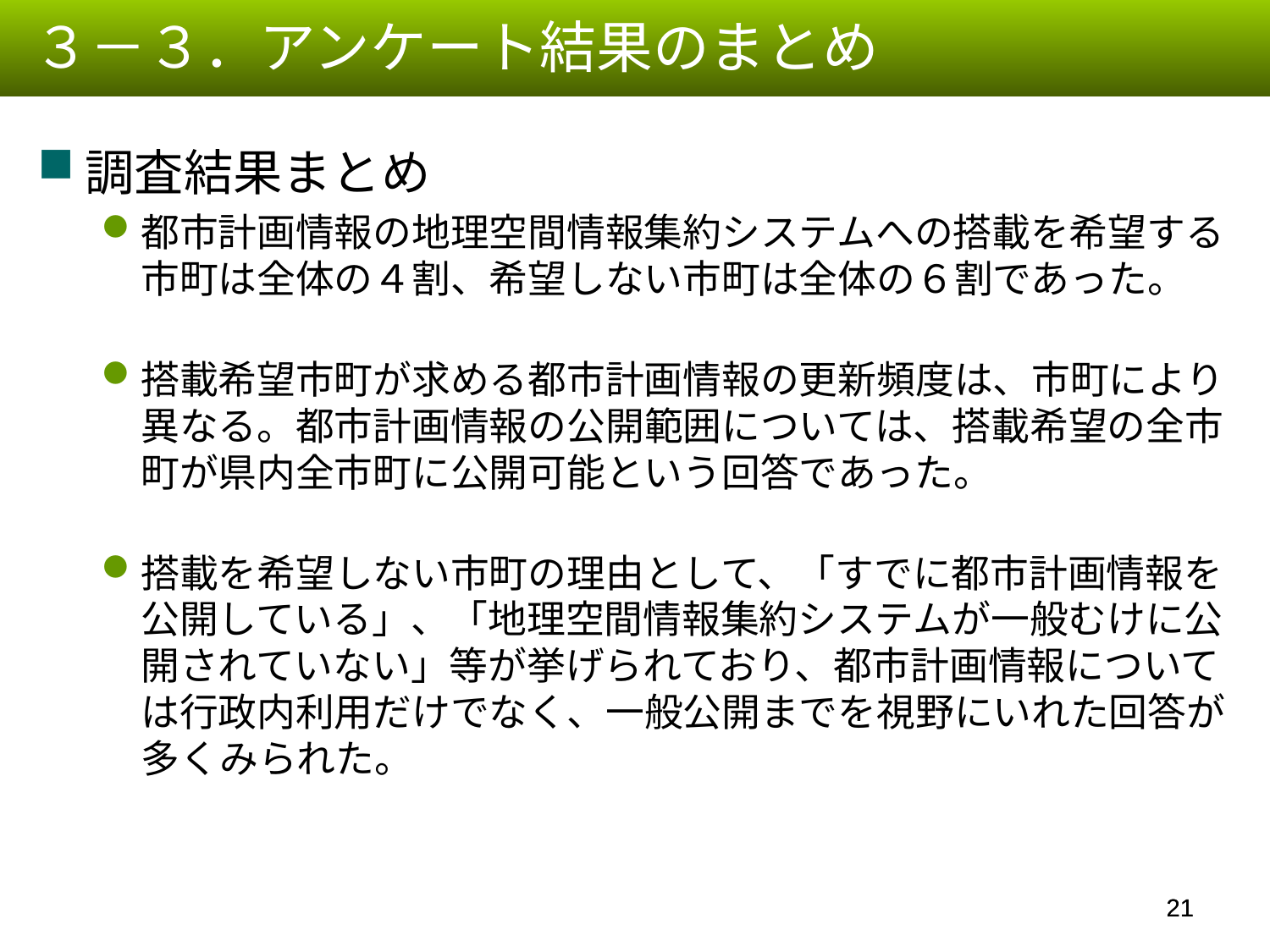

３－３．アンケート結果のまとめ
調査結果まとめ
都市計画情報の地理空間情報集約システムへの搭載を希望する市町は全体の４割、希望しない市町は全体の６割であった。

搭載希望市町が求める都市計画情報の更新頻度は、市町により異なる。都市計画情報の公開範囲については、搭載希望の全市町が県内全市町に公開可能という回答であった。

搭載を希望しない市町の理由として、「すでに都市計画情報を公開している」、「地理空間情報集約システムが一般むけに公開されていない」等が挙げられており、都市計画情報については行政内利用だけでなく、一般公開までを視野にいれた回答が多くみられた。

21
21